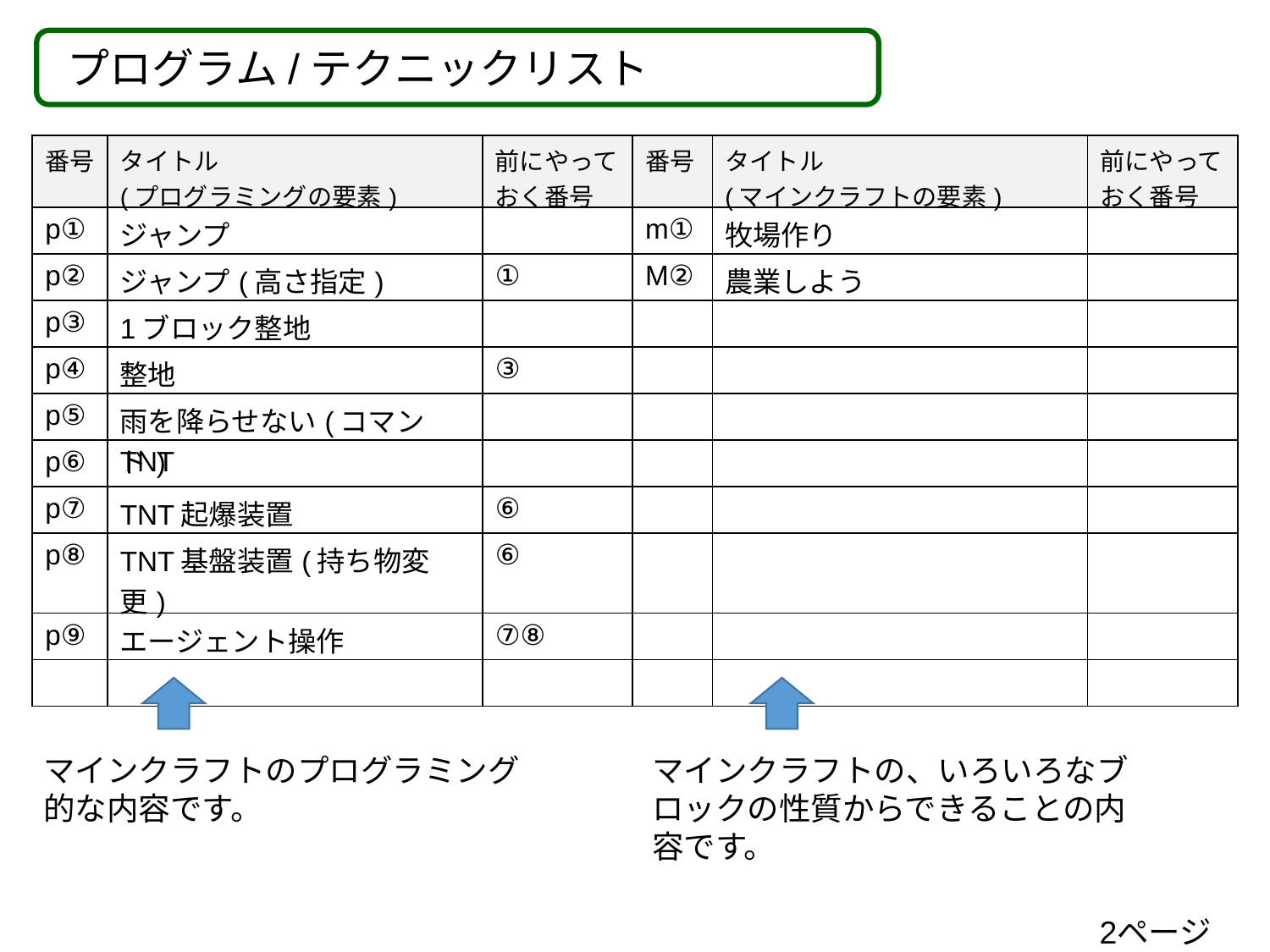

プログラム/テクニックリスト
| 番号 | タイトル (プログラミングの要素) | 前にやっておく番号 | 番号 | タイトル (マインクラフトの要素) | 前にやっておく番号 |
| --- | --- | --- | --- | --- | --- |
| p① | ジャンプ |  | m① | 牧場作り |  |
| p② | ジャンプ(高さ指定) | ① | M② | 農業しよう |  |
| p③ | 1ブロック整地 |  |  |  |  |
| p④ | 整地 | ③ |  |  |  |
| p⑤ | 雨を降らせない(コマンド) |  |  |  |  |
| p⑥ | TNT |  |  |  |  |
| p⑦ | TNT起爆装置 | ⑥ |  |  |  |
| p⑧ | TNT基盤装置(持ち物変更) | ⑥ |  |  |  |
| p⑨ | エージェント操作 | ⑦⑧ |  |  |  |
|  |  |  |  |  |  |

マインクラフトのプログラミング的な内容です。

マインクラフトの、いろいろなブロックの性質からできることの内容です。
2ページ